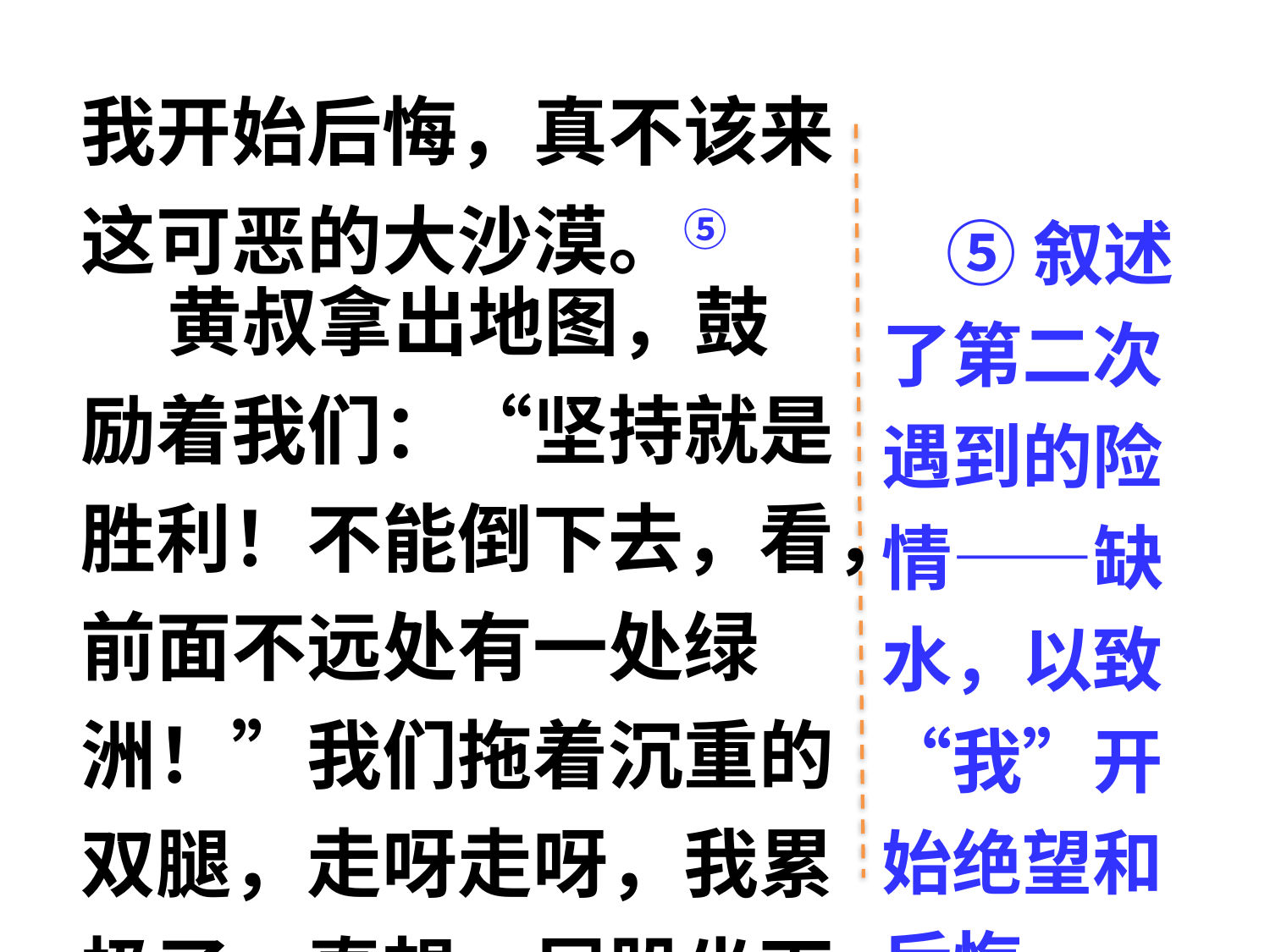

我开始后悔，真不该来这可恶的大沙漠。⑤
    ⑤叙述了第二次遇到的险情——缺水，以致“我”开始绝望和后悔。
    黄叔拿出地图，鼓励着我们：“坚持就是胜利！不能倒下去，看，前面不远处有一处绿洲！”我们拖着沉重的双腿，走呀走呀，我累极了，真想一屁股坐下去，再也不起来。就